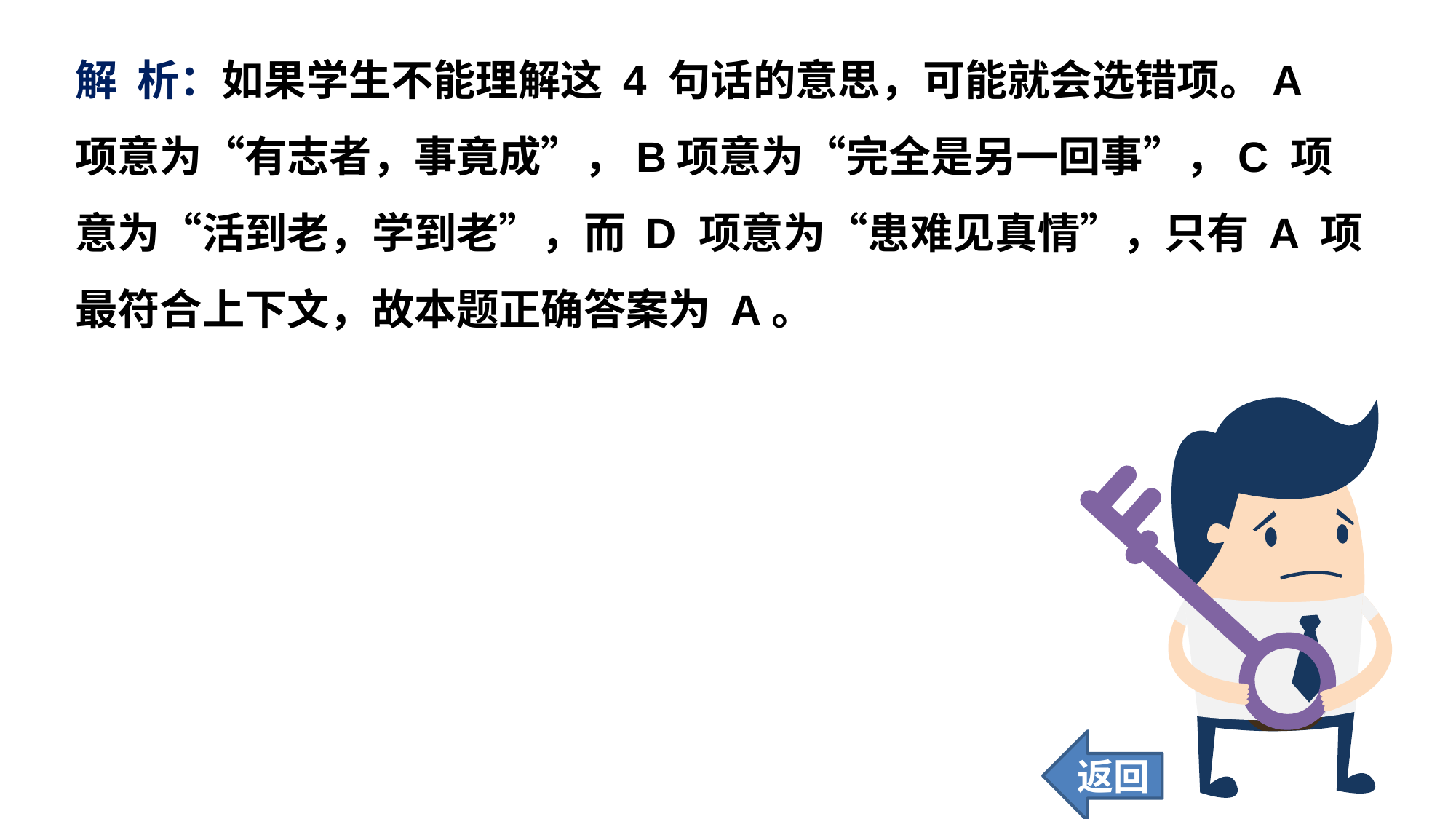

解  析：如果学生不能理解这 4 句话的意思，可能就会选错项。A 项意为“有志者，事竟成”，B项意为“完全是另一回事”，C 项意为“活到老，学到老”，而 D 项意为“患难见真情”，只有 A 项最符合上下文，故本题正确答案为 A。

返回
52